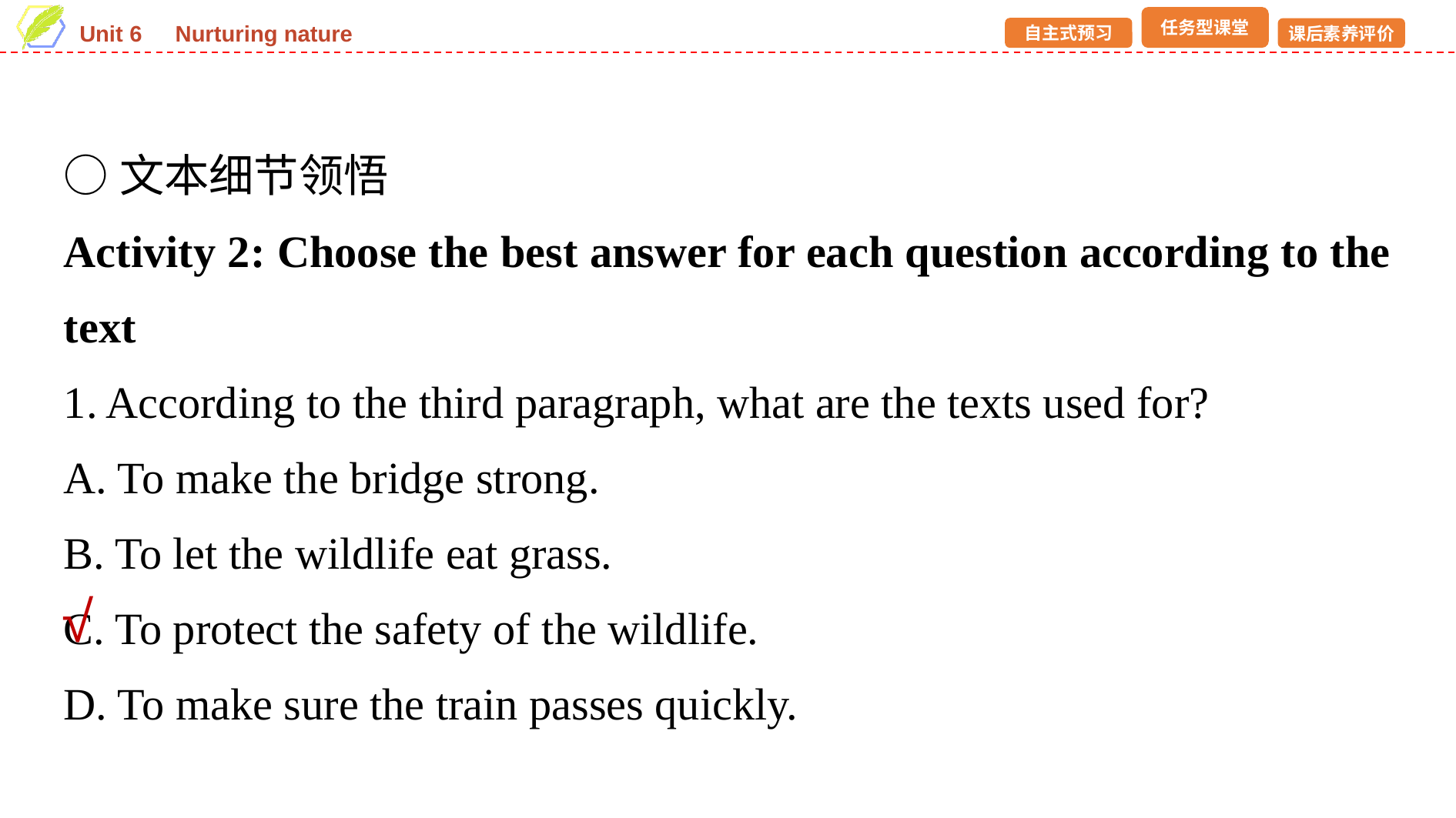

○文本细节领悟
Activity 2: Choose the best answer for each question according to the text
1. According to the third paragraph, what are the texts used for?
A. To make the bridge strong.
B. To let the wildlife eat grass.
C. To protect the safety of the wildlife.
D. To make sure the train passes quickly.
√